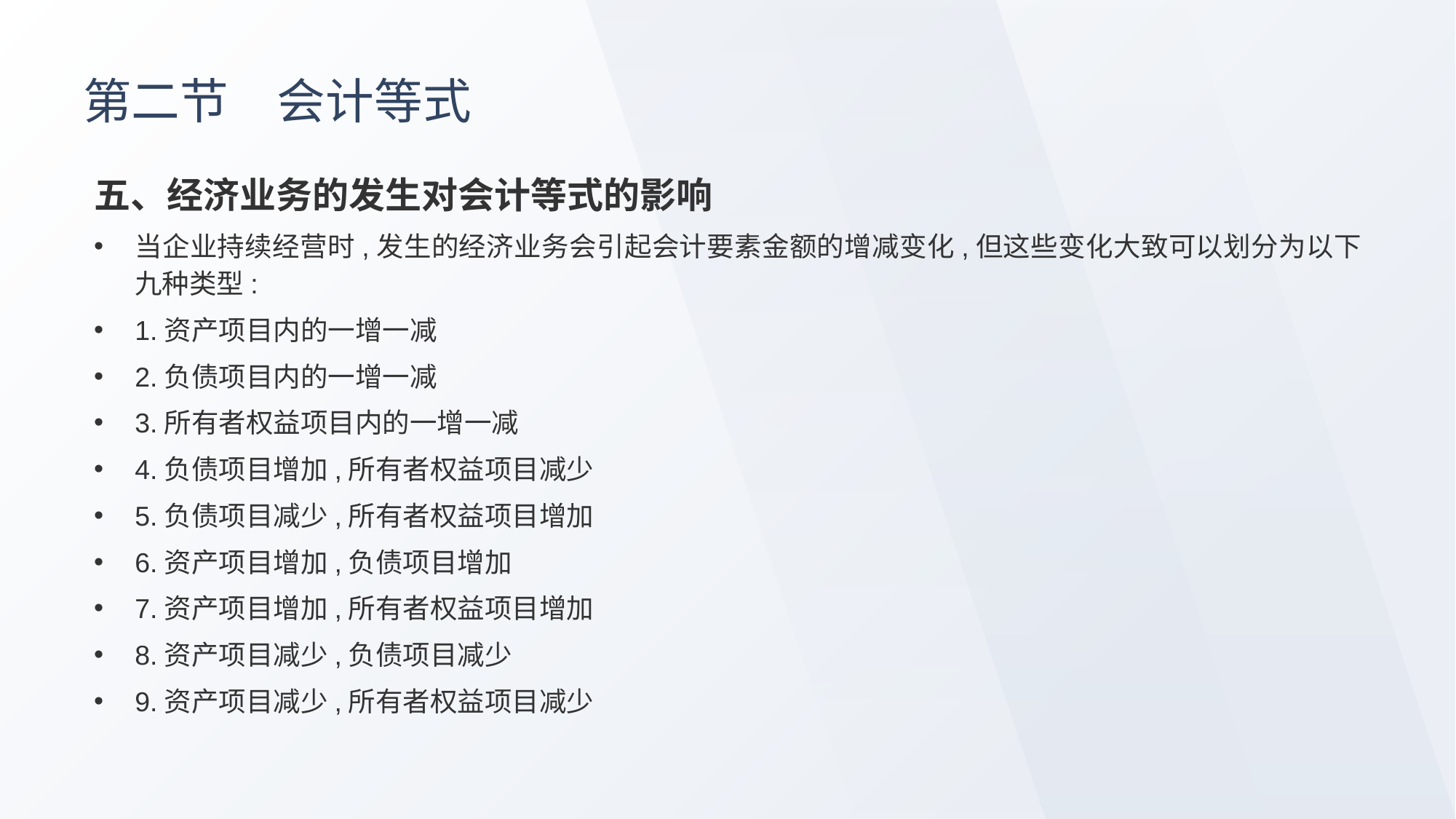

# 第二节　会计等式
五、经济业务的发生对会计等式的影响
当企业持续经营时,发生的经济业务会引起会计要素金额的增减变化,但这些变化大致可以划分为以下九种类型:
1.资产项目内的一增一减
2.负债项目内的一增一减
3.所有者权益项目内的一增一减
4.负债项目增加,所有者权益项目减少
5.负债项目减少,所有者权益项目增加
6.资产项目增加,负债项目增加
7.资产项目增加,所有者权益项目增加
8.资产项目减少,负债项目减少
9.资产项目减少,所有者权益项目减少